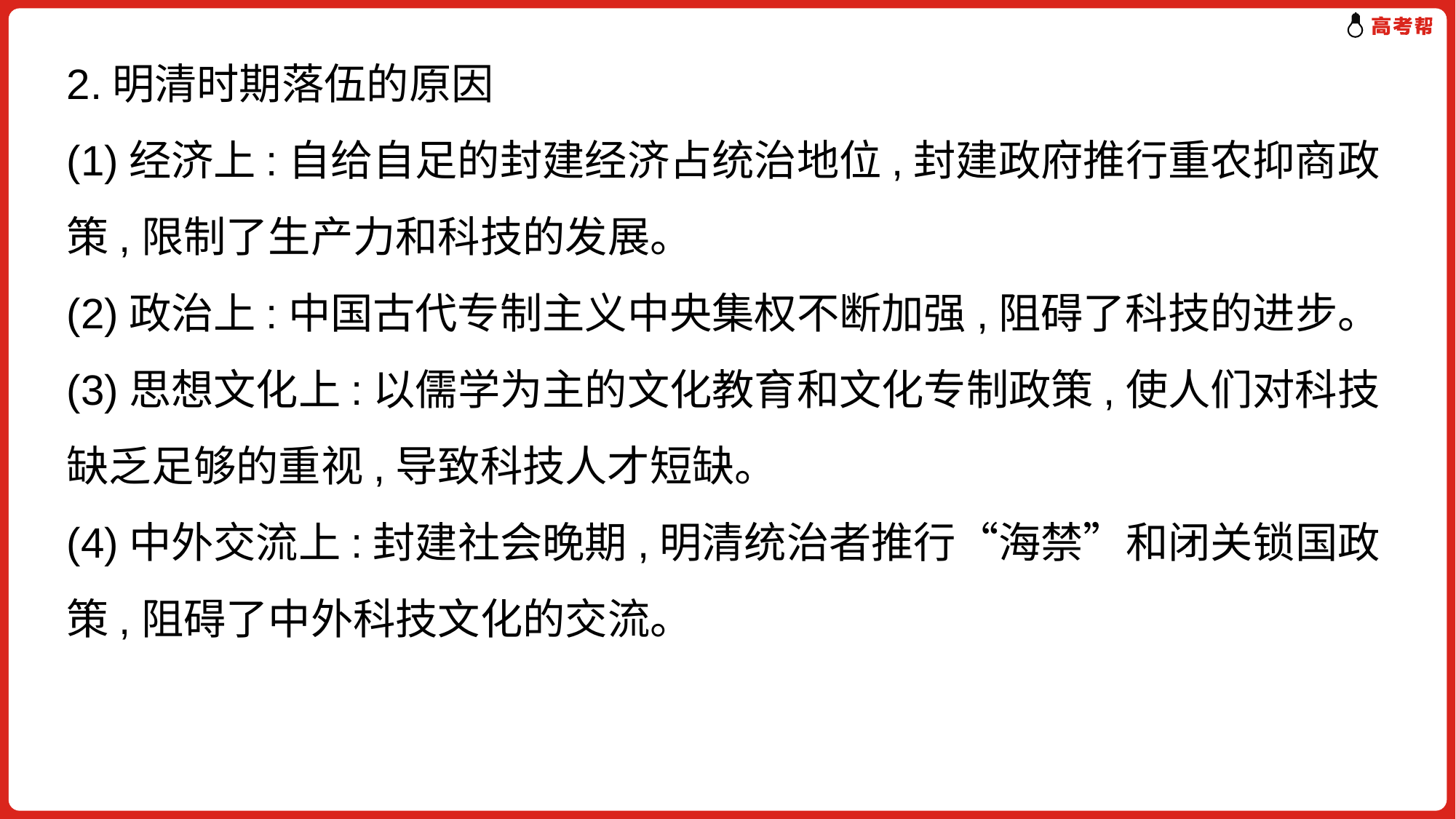

2.明清时期落伍的原因
(1)经济上:自给自足的封建经济占统治地位,封建政府推行重农抑商政策,限制了生产力和科技的发展。
(2)政治上:中国古代专制主义中央集权不断加强,阻碍了科技的进步。
(3)思想文化上:以儒学为主的文化教育和文化专制政策,使人们对科技缺乏足够的重视,导致科技人才短缺。
(4)中外交流上:封建社会晚期,明清统治者推行“海禁”和闭关锁国政策,阻碍了中外科技文化的交流。